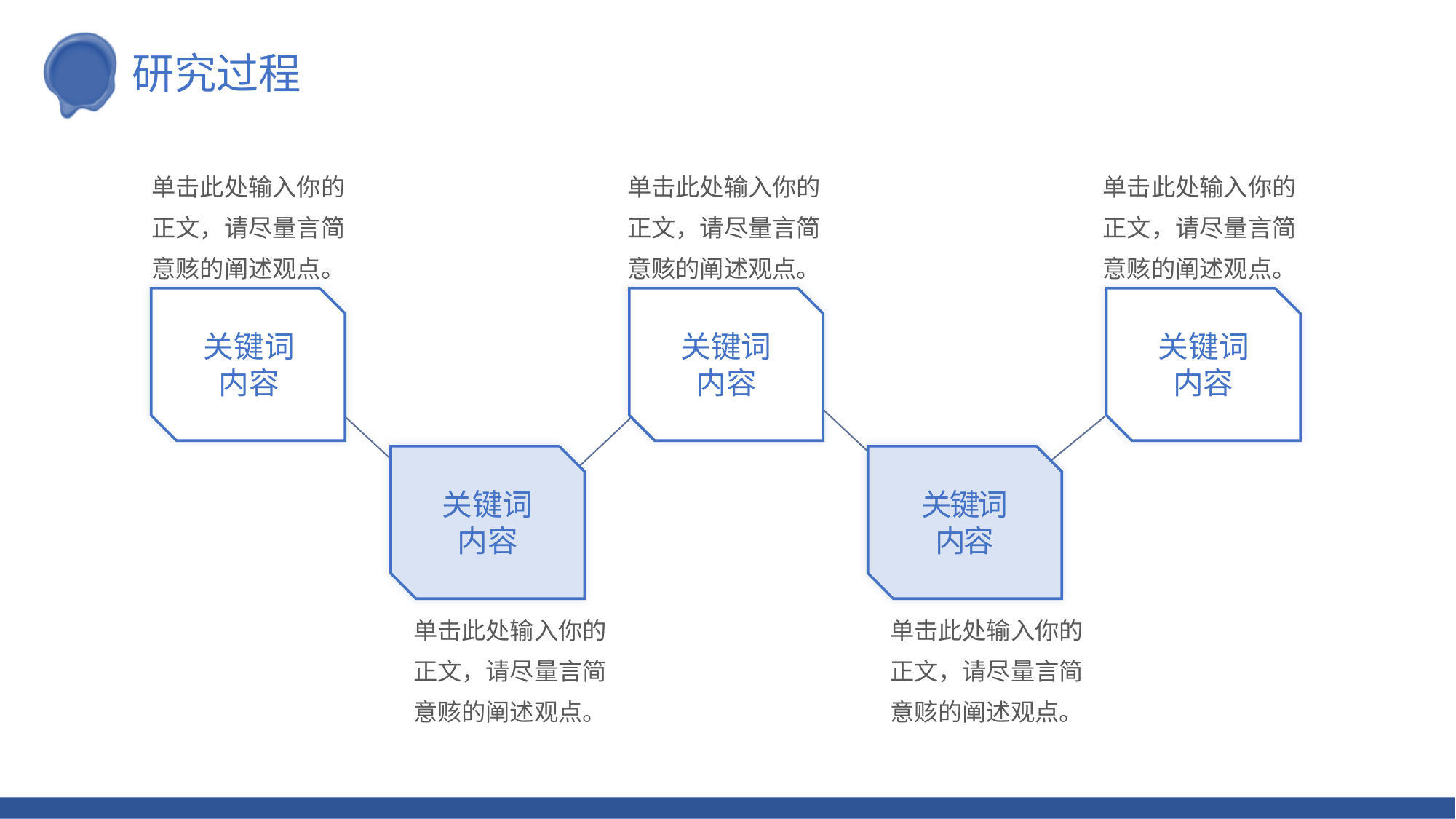

研究过程
单击此处输入你的正文，请尽量言简意赅的阐述观点。
单击此处输入你的正文，请尽量言简意赅的阐述观点。
单击此处输入你的正文，请尽量言简意赅的阐述观点。

关键词内容
关键词内容
关键词内容

关键词内容
关键词
内容
单击此处输入你的正文，请尽量言简意赅的阐述观点。
单击此处输入你的正文，请尽量言简意赅的阐述观点。